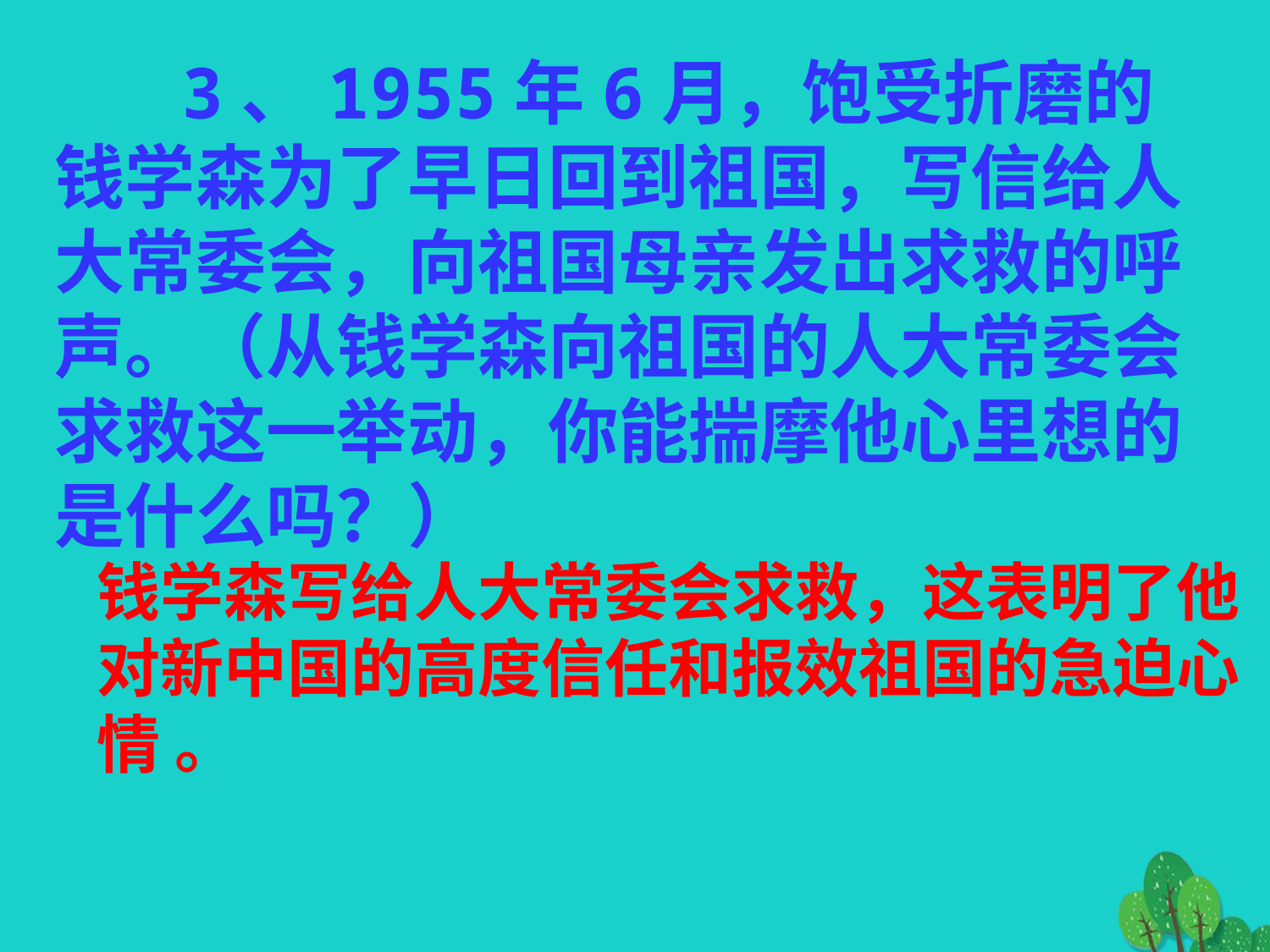

3、1955年6月，饱受折磨的钱学森为了早日回到祖国，写信给人大常委会，向祖国母亲发出求救的呼声。（从钱学森向祖国的人大常委会求救这一举动，你能揣摩他心里想的是什么吗？）

钱学森写给人大常委会求救，这表明了他对新中国的高度信任和报效祖国的急迫心情 。